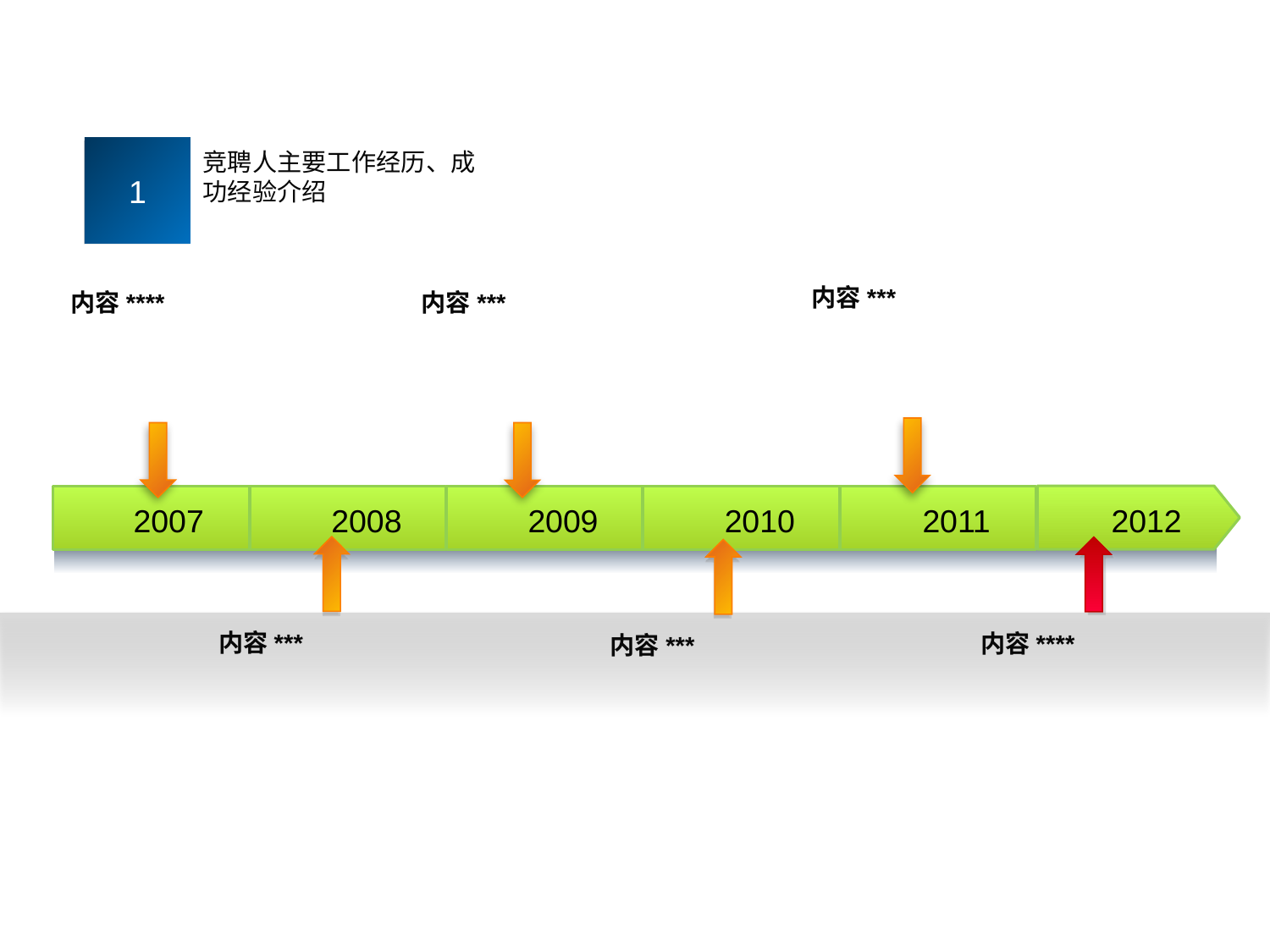

1
竞聘人主要工作经历、成功经验介绍
内容***
内容****
内容***

2007
2008
2009
2010
2011

2012

内容***
内容****
内容***